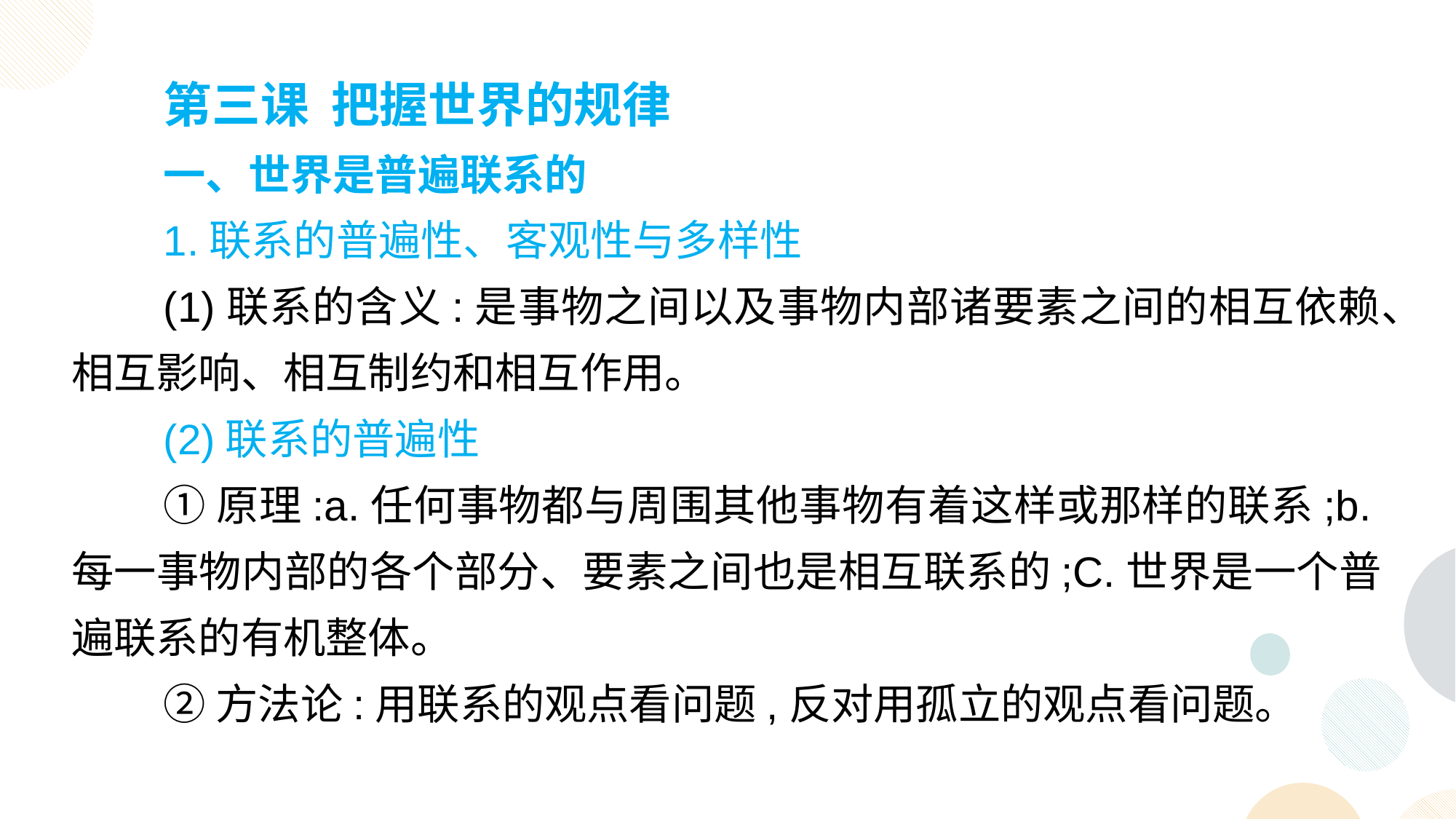

第三课  把握世界的规律
一、世界是普遍联系的
1.联系的普遍性、客观性与多样性
(1)联系的含义:是事物之间以及事物内部诸要素之间的相互依赖、相互影响、相互制约和相互作用。
(2)联系的普遍性
①原理:a.任何事物都与周围其他事物有着这样或那样的联系;b.每一事物内部的各个部分、要素之间也是相互联系的;C.世界是一个普遍联系的有机整体。
②方法论:用联系的观点看问题,反对用孤立的观点看问题。